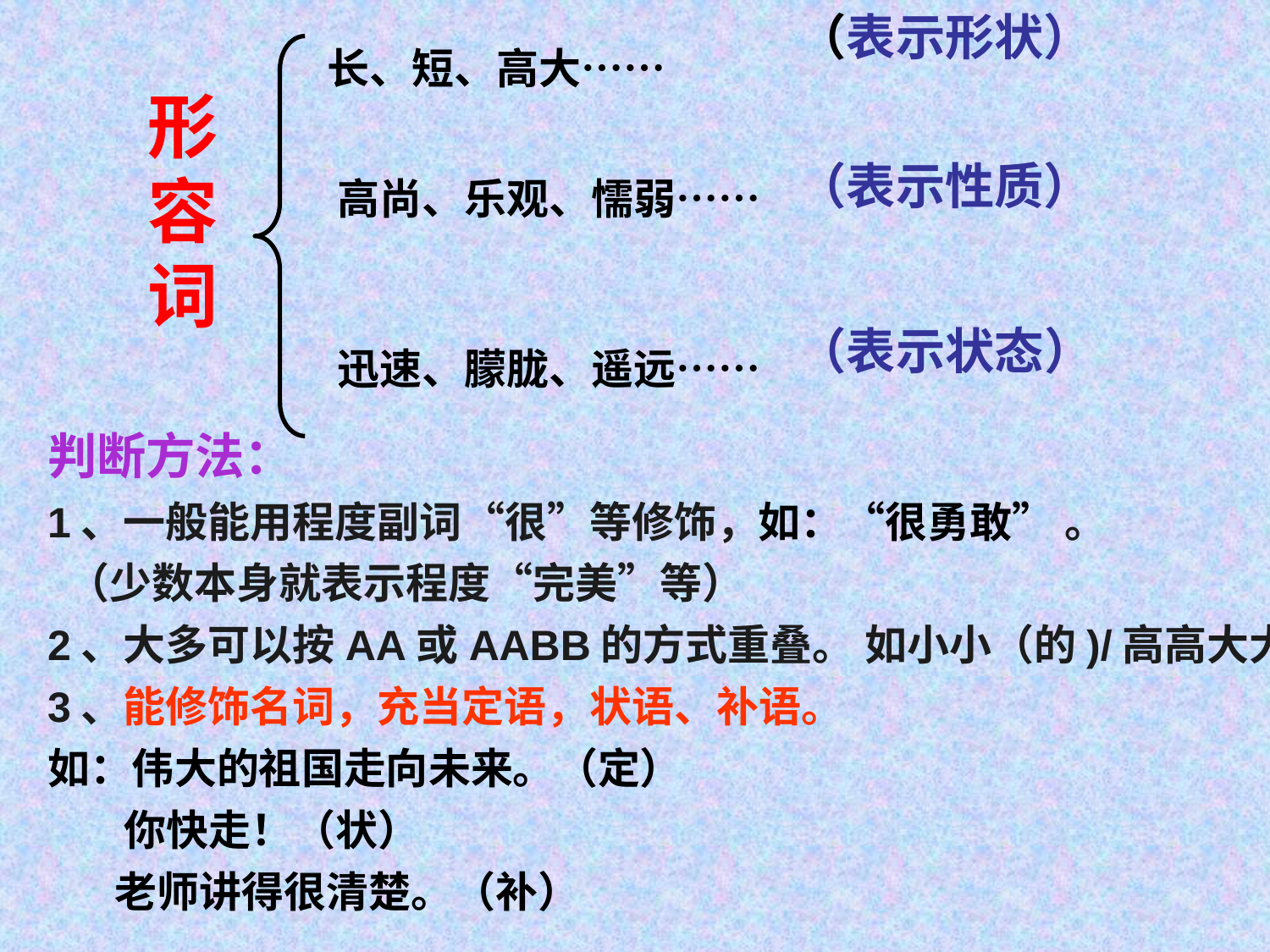

（表示形状）

长、短、高大……
形容词
（表示性质）
高尚、乐观、懦弱……
（表示状态）
迅速、朦胧、遥远……
判断方法：
1、一般能用程度副词“很”等修饰，如：“很勇敢” 。
 （少数本身就表示程度“完美”等）
2、大多可以按AA或AABB的方式重叠。 如小小（的)/高高大大
3、能修饰名词，充当定语，状语、补语。
如：伟大的祖国走向未来。（定）
       你快走！（状）
      老师讲得很清楚。（补）